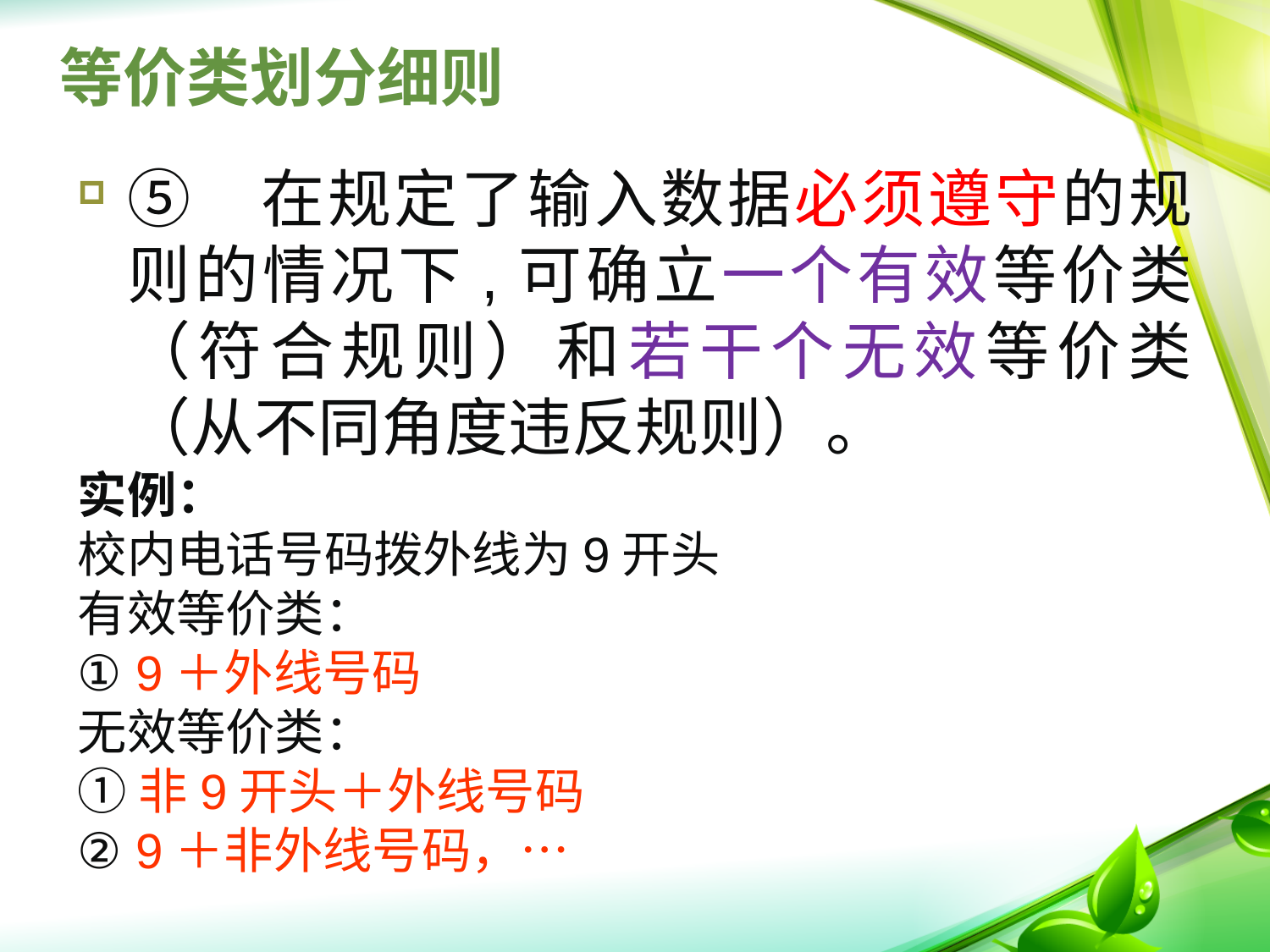

# 等价类划分细则
⑤	在规定了输入数据必须遵守的规则的情况下,可确立一个有效等价类（符合规则）和若干个无效等价类（从不同角度违反规则）。
实例：
校内电话号码拨外线为9开头
有效等价类：
① 9＋外线号码
无效等价类：
①非9开头＋外线号码
② 9＋非外线号码，…